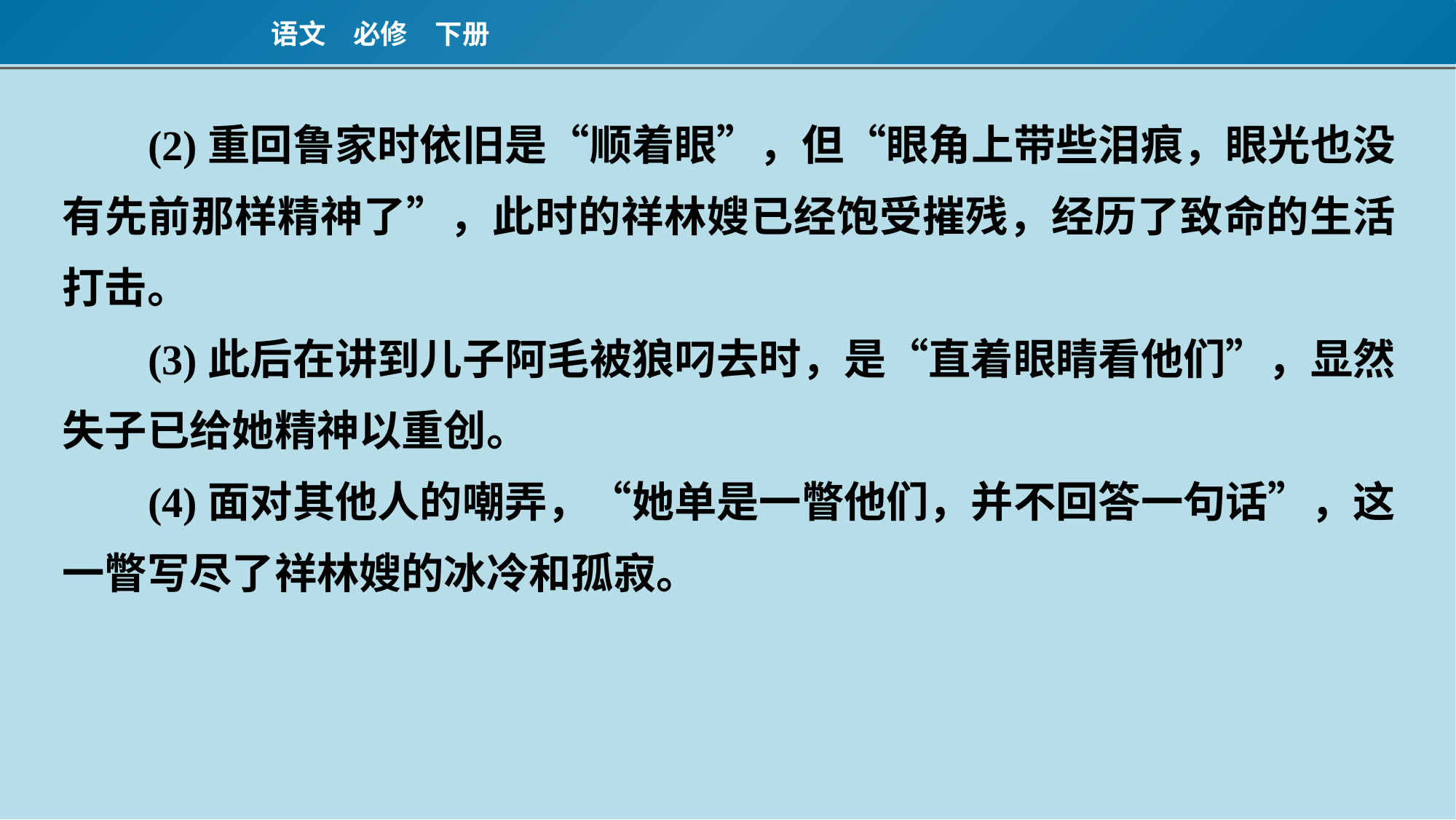

(2)重回鲁家时依旧是“顺着眼”，但“眼角上带些泪痕，眼光也没有先前那样精神了”，此时的祥林嫂已经饱受摧残，经历了致命的生活打击。
(3)此后在讲到儿子阿毛被狼叼去时，是“直着眼睛看他们”，显然失子已给她精神以重创。
(4)面对其他人的嘲弄，“她单是一瞥他们，并不回答一句话”，这一瞥写尽了祥林嫂的冰冷和孤寂。